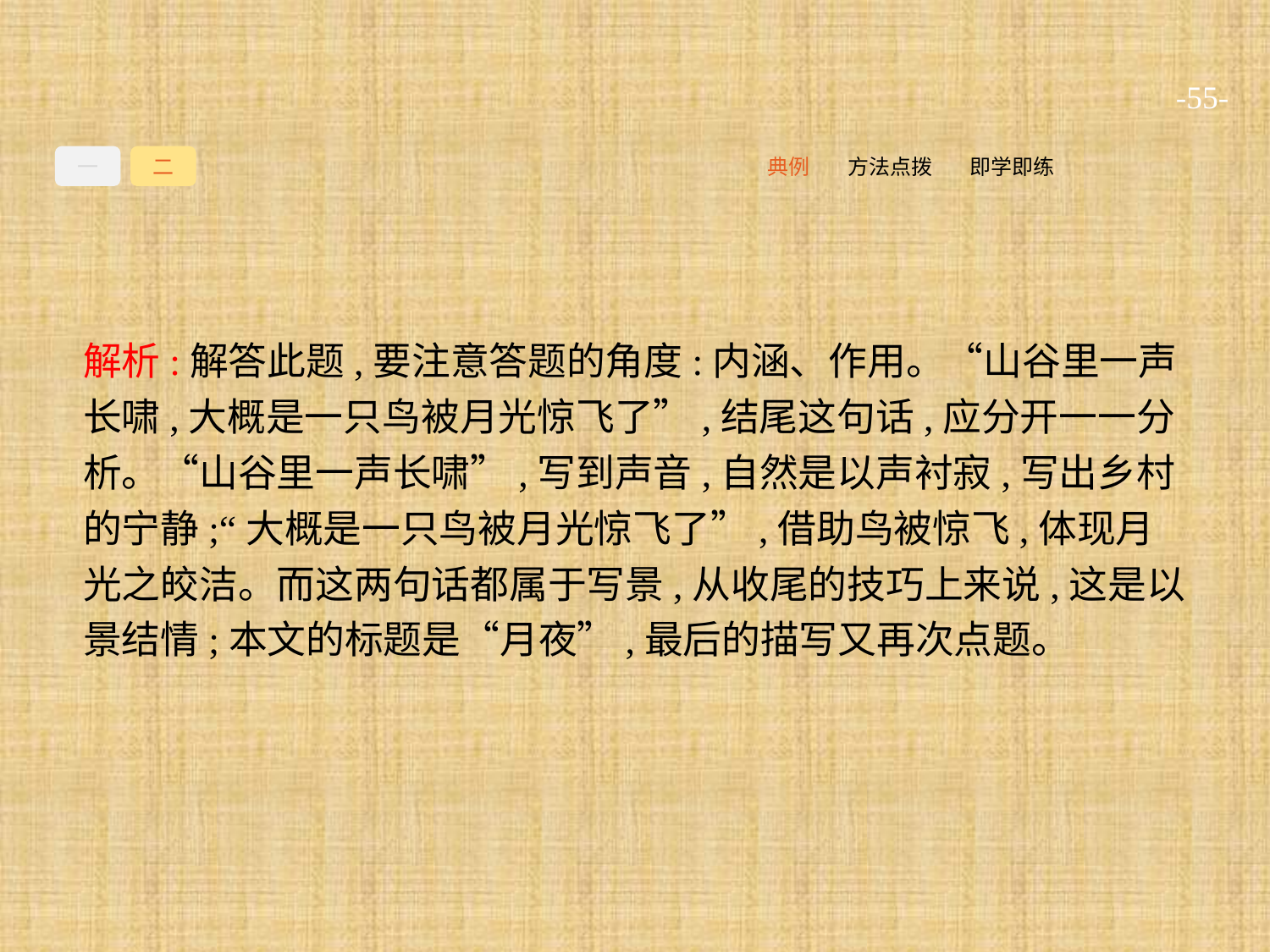

-55-
一
二
即学即练
方法点拨
典例
解析:解答此题,要注意答题的角度:内涵、作用。“山谷里一声长啸,大概是一只鸟被月光惊飞了”,结尾这句话,应分开一一分析。“山谷里一声长啸”,写到声音,自然是以声衬寂,写出乡村的宁静;“大概是一只鸟被月光惊飞了”,借助鸟被惊飞,体现月光之皎洁。而这两句话都属于写景,从收尾的技巧上来说,这是以景结情;本文的标题是“月夜”,最后的描写又再次点题。